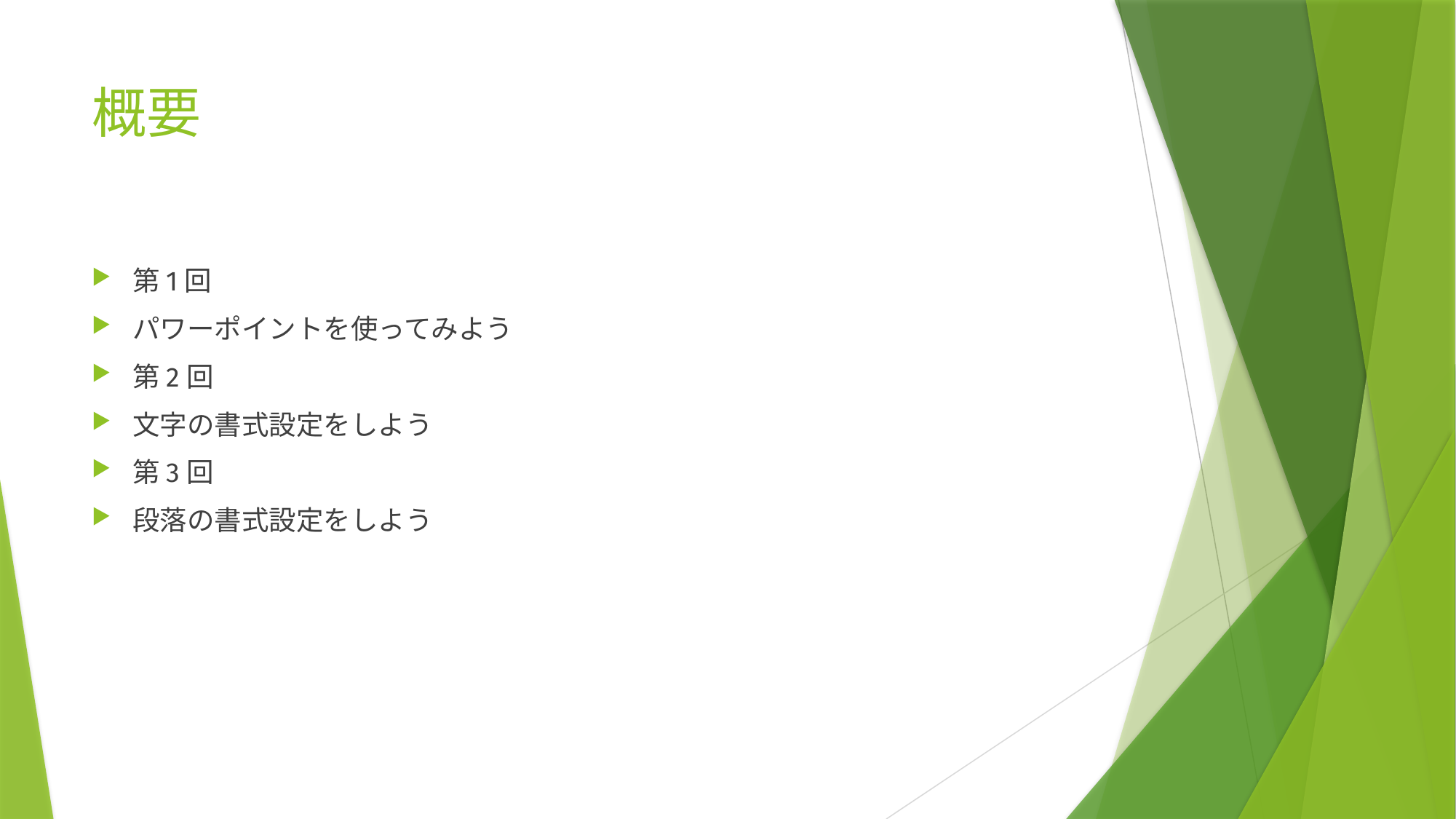

# 概要
第1回
パワーポイントを使ってみよう
第2回
文字の書式設定をしよう
第3回
段落の書式設定をしよう